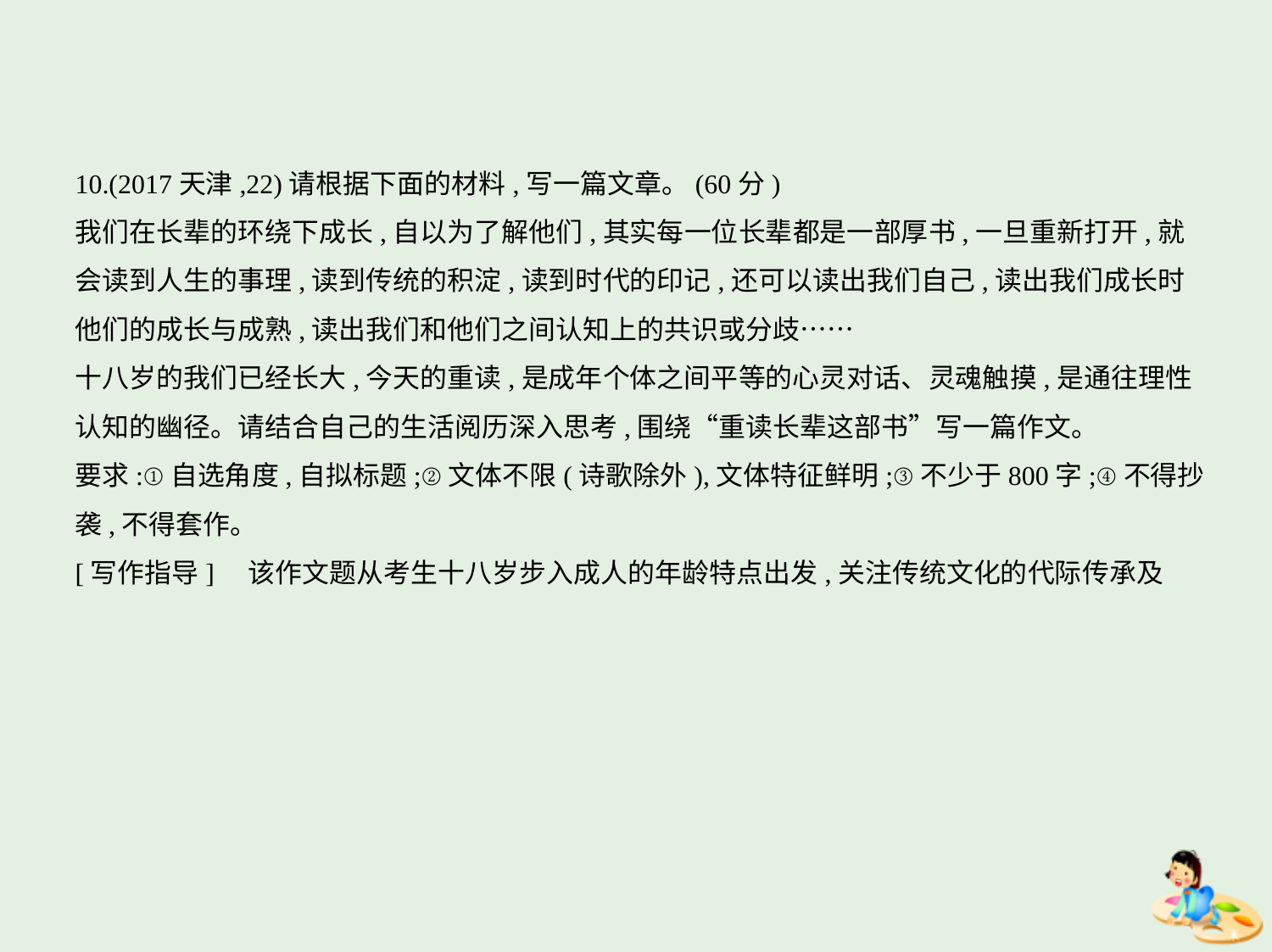

10.(2017天津,22)请根据下面的材料,写一篇文章。(60分)
我们在长辈的环绕下成长,自以为了解他们,其实每一位长辈都是一部厚书,一旦重新打开,就
会读到人生的事理,读到传统的积淀,读到时代的印记,还可以读出我们自己,读出我们成长时
他们的成长与成熟,读出我们和他们之间认知上的共识或分歧……
十八岁的我们已经长大,今天的重读,是成年个体之间平等的心灵对话、灵魂触摸,是通往理性
认知的幽径。请结合自己的生活阅历深入思考,围绕“重读长辈这部书”写一篇作文。
要求:①自选角度,自拟标题;②文体不限(诗歌除外),文体特征鲜明;③不少于800字;④不得抄
袭,不得套作。
[写作指导]　该作文题从考生十八岁步入成人的年龄特点出发,关注传统文化的代际传承及